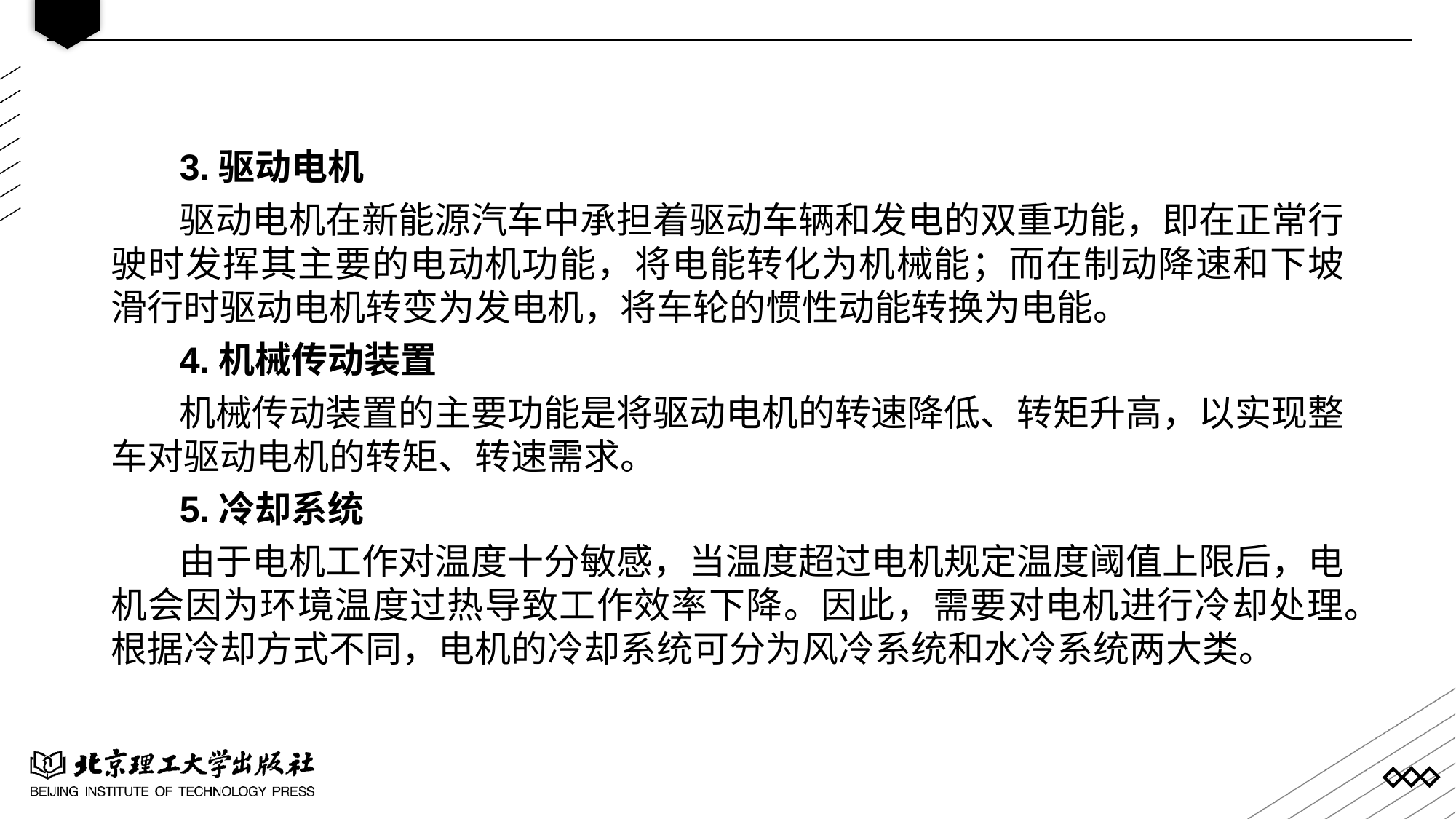

3.驱动电机
驱动电机在新能源汽车中承担着驱动车辆和发电的双重功能，即在正常行驶时发挥其主要的电动机功能，将电能转化为机械能；而在制动降速和下坡滑行时驱动电机转变为发电机，将车轮的惯性动能转换为电能。
4.机械传动装置
机械传动装置的主要功能是将驱动电机的转速降低、转矩升高，以实现整车对驱动电机的转矩、转速需求。
5.冷却系统
由于电机工作对温度十分敏感，当温度超过电机规定温度阈值上限后，电机会因为环境温度过热导致工作效率下降。因此，需要对电机进行冷却处理。根据冷却方式不同，电机的冷却系统可分为风冷系统和水冷系统两大类。